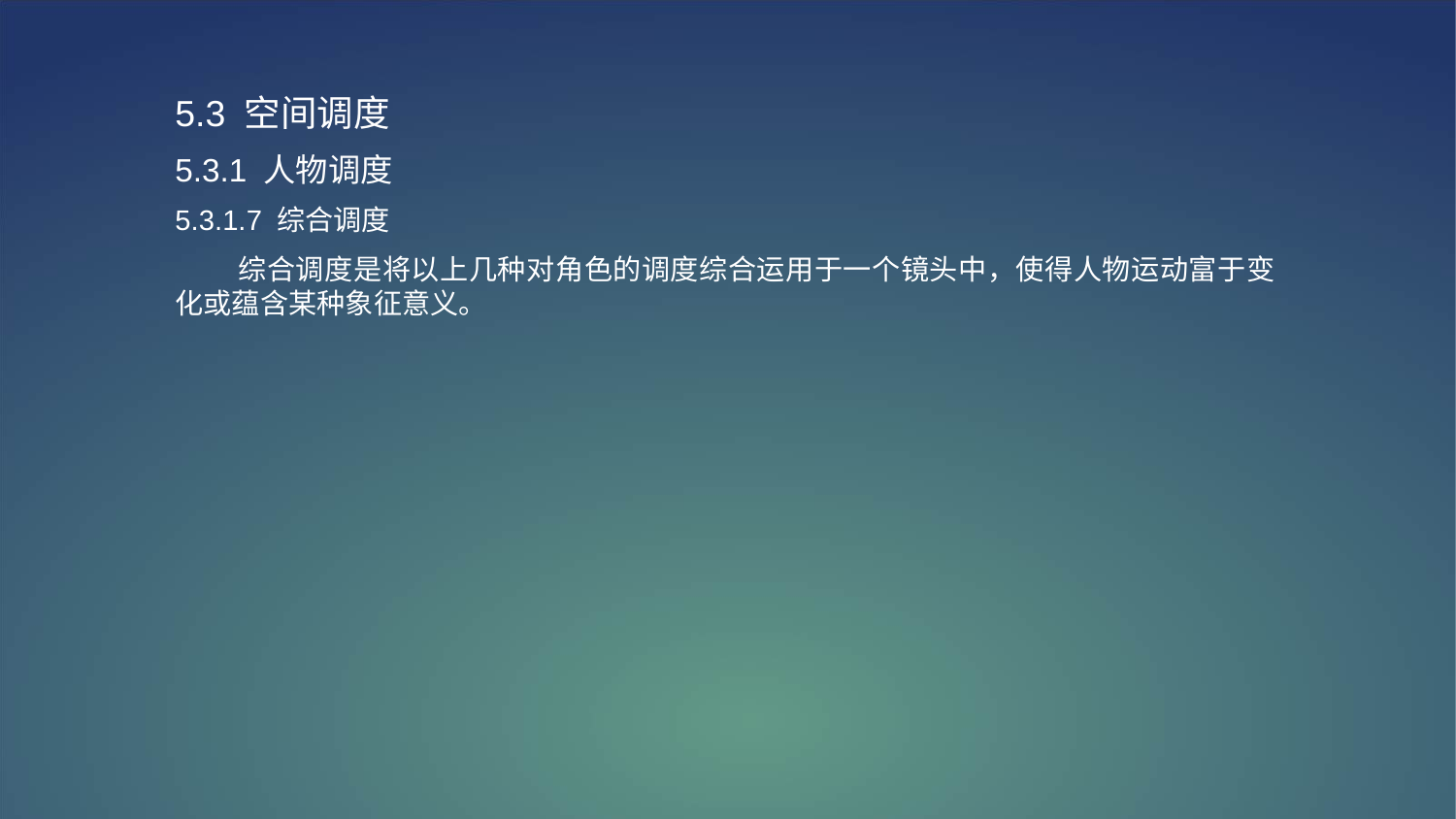

5.3 空间调度
5.3.1 人物调度
5.3.1.7 综合调度
  综合调度是将以上几种对角色的调度综合运用于一个镜头中，使得人物运动富于变化或蕴含某种象征意义。